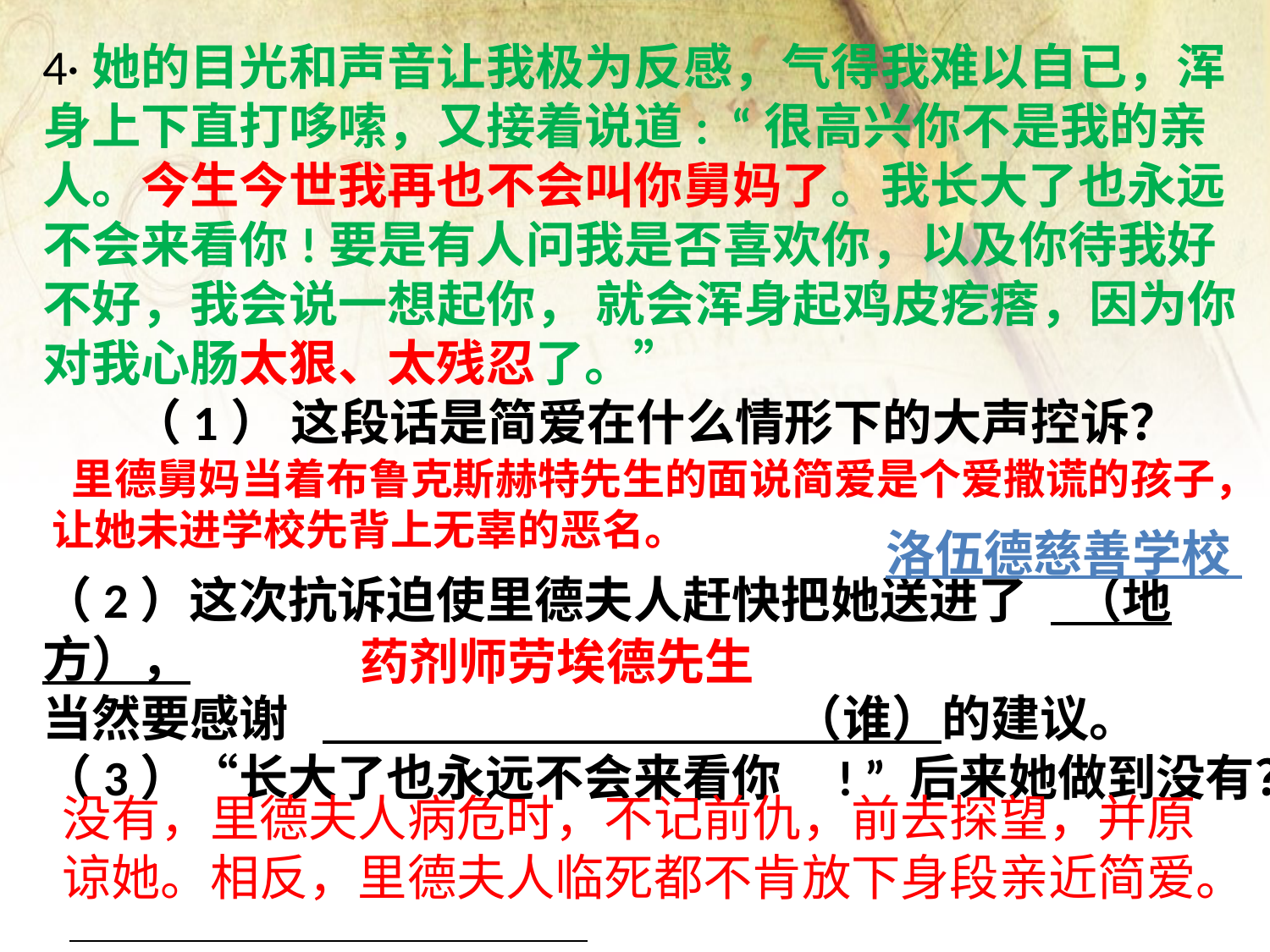

4·她的目光和声音让我极为反感，气得我难以自已，浑身上下直打哆嗦，又接着说道:  “很高兴你不是我的亲人。今生今世我再也不会叫你舅妈了。我长大了也永远不会来看你!要是有人问我是否喜欢你，以及你待我好不好，我会说一想起你， 就会浑身起鸡皮疙瘩，因为你对我心肠太狠、太残忍了。”
       （1） 这段话是简爱在什么情形下的大声控诉？

（2）这次抗诉迫使里德夫人赶快把她送进了    （地方），
当然要感谢                                             （谁）的建议。
（3）“长大了也永远不会来看你    ! ” 后来她做到没有？

 里德舅妈当着布鲁克斯赫特先生的面说简爱是个爱撒谎的孩子，
让她未进学校先背上无辜的恶名。
洛伍德慈善学校
药剂师劳埃德先生
没有，里德夫人病危时，不记前仇，前去探望，并原谅她。相反，里德夫人临死都不肯放下身段亲近简爱。